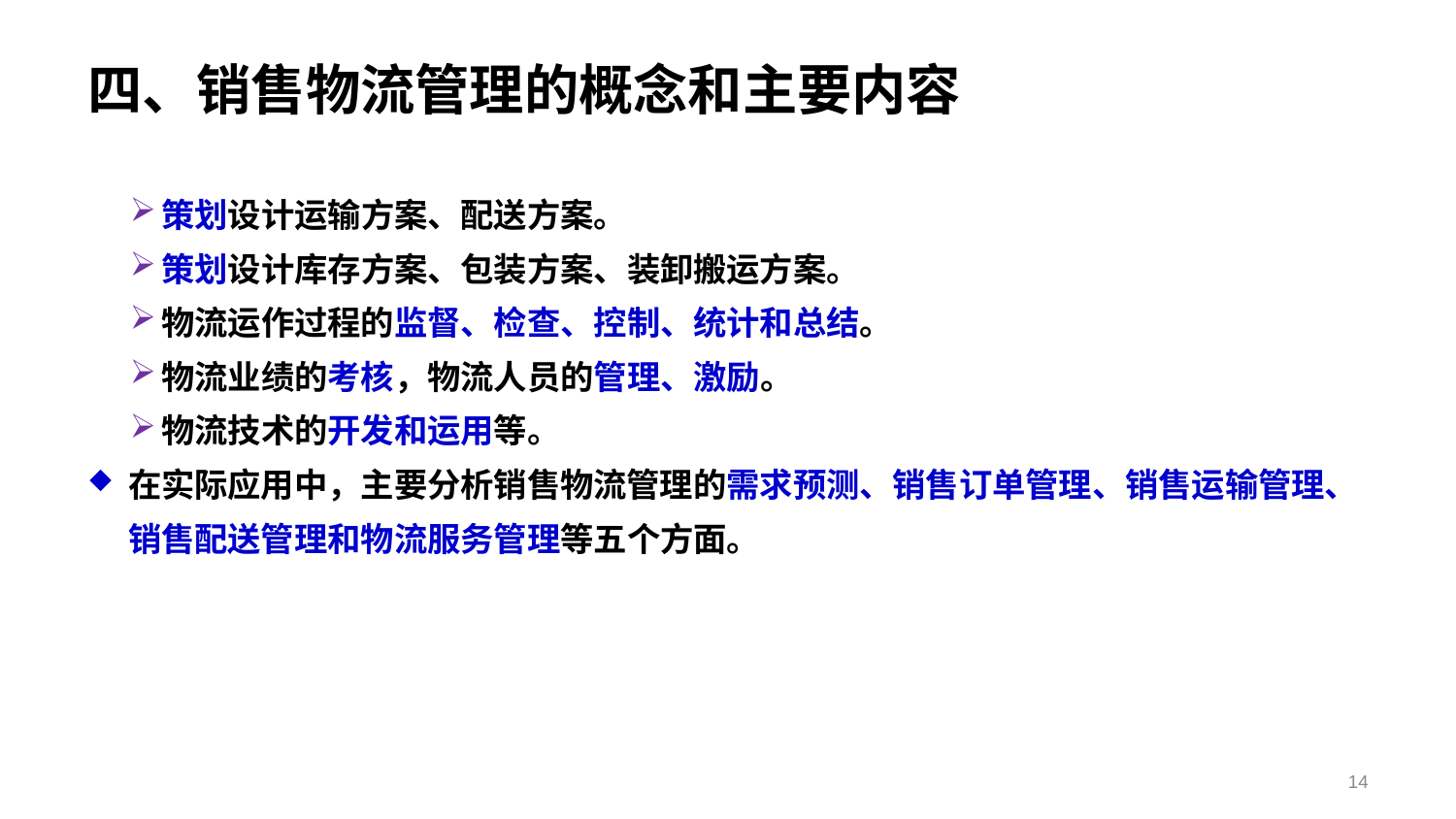

# 四、销售物流管理的概念和主要内容
策划设计运输方案、配送方案。
策划设计库存方案、包装方案、装卸搬运方案。
物流运作过程的监督、检查、控制、统计和总结。
物流业绩的考核，物流人员的管理、激励。
物流技术的开发和运用等。
在实际应用中，主要分析销售物流管理的需求预测、销售订单管理、销售运输管理、销售配送管理和物流服务管理等五个方面。
14